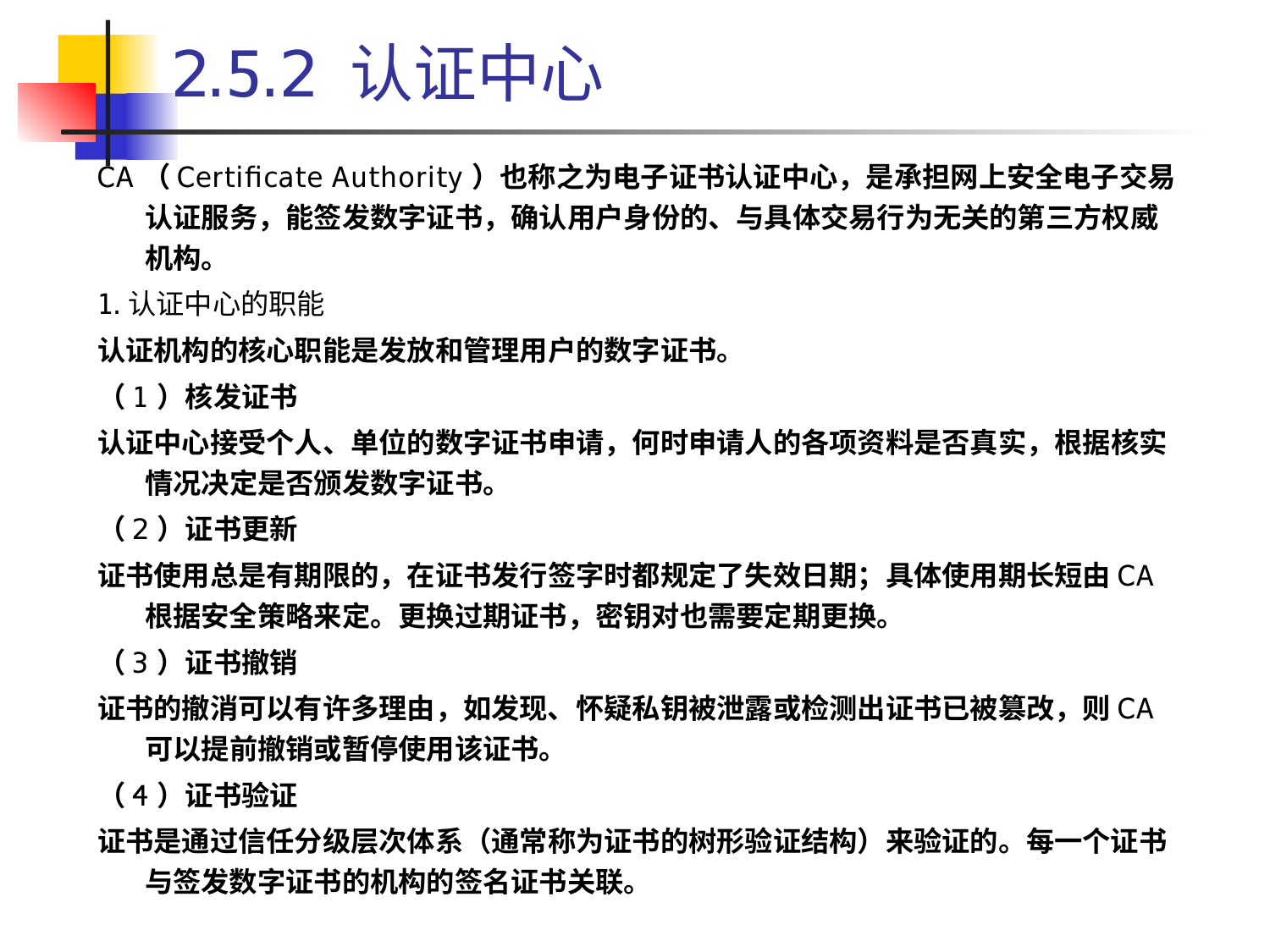

# 2.5.2 认证中心
CA（Certificate Authority）也称之为电子证书认证中心，是承担网上安全电子交易认证服务，能签发数字证书，确认用户身份的、与具体交易行为无关的第三方权威机构。
1.认证中心的职能
认证机构的核心职能是发放和管理用户的数字证书。
（1）核发证书
认证中心接受个人、单位的数字证书申请，何时申请人的各项资料是否真实，根据核实情况决定是否颁发数字证书。
（2）证书更新
证书使用总是有期限的，在证书发行签字时都规定了失效日期；具体使用期长短由CA根据安全策略来定。更换过期证书，密钥对也需要定期更换。
（3）证书撤销
证书的撤消可以有许多理由，如发现、怀疑私钥被泄露或检测出证书已被篡改，则CA可以提前撤销或暂停使用该证书。
（4）证书验证
证书是通过信任分级层次体系（通常称为证书的树形验证结构）来验证的。每一个证书与签发数字证书的机构的签名证书关联。

57